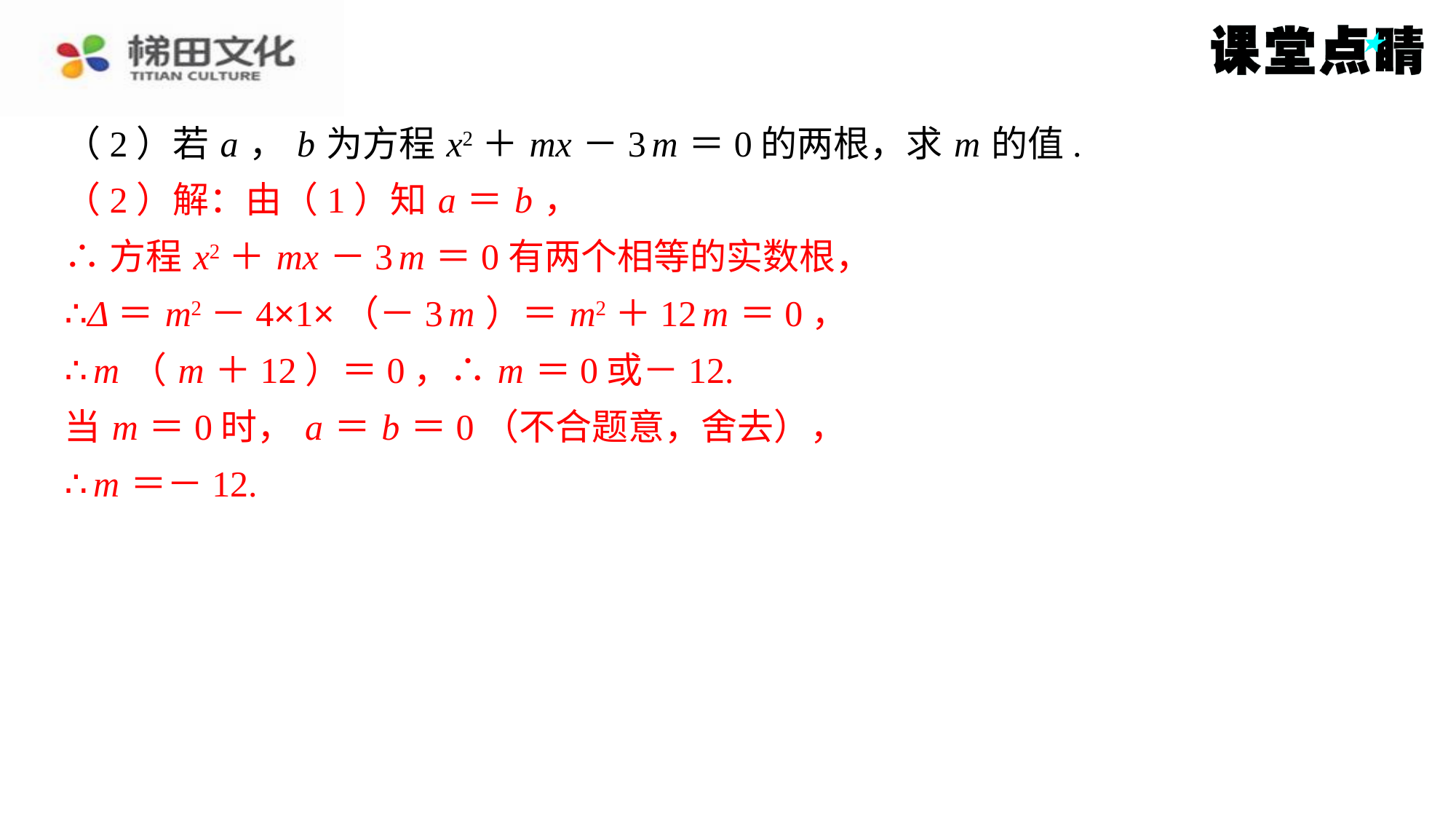

（2）若 a ， b 为方程 x2＋ mx －3 m ＝0的两根，求 m 的值.
（2）解：由（1）知 a ＝ b ，
∴方程 x2＋ mx －3 m ＝0有两个相等的实数根，
∴Δ＝ m2－4×1×（－3 m ）＝ m2＋12 m ＝0，
∴ m （ m ＋12）＝0，∴ m ＝0或－12.
当 m ＝0时， a ＝ b ＝0（不合题意，舍去），
∴ m ＝－12.
（2）解：由（1）知 a ＝ b ，
∴方程 x2＋ mx －3 m ＝0有两个相等的实数根，
∴Δ＝ m2－4×1×（－3 m ）＝ m2＋12 m ＝0，
∴ m （ m ＋12）＝0，∴ m ＝0或－12.
当 m ＝0时， a ＝ b ＝0（不合题意，舍去），
∴ m ＝－12.